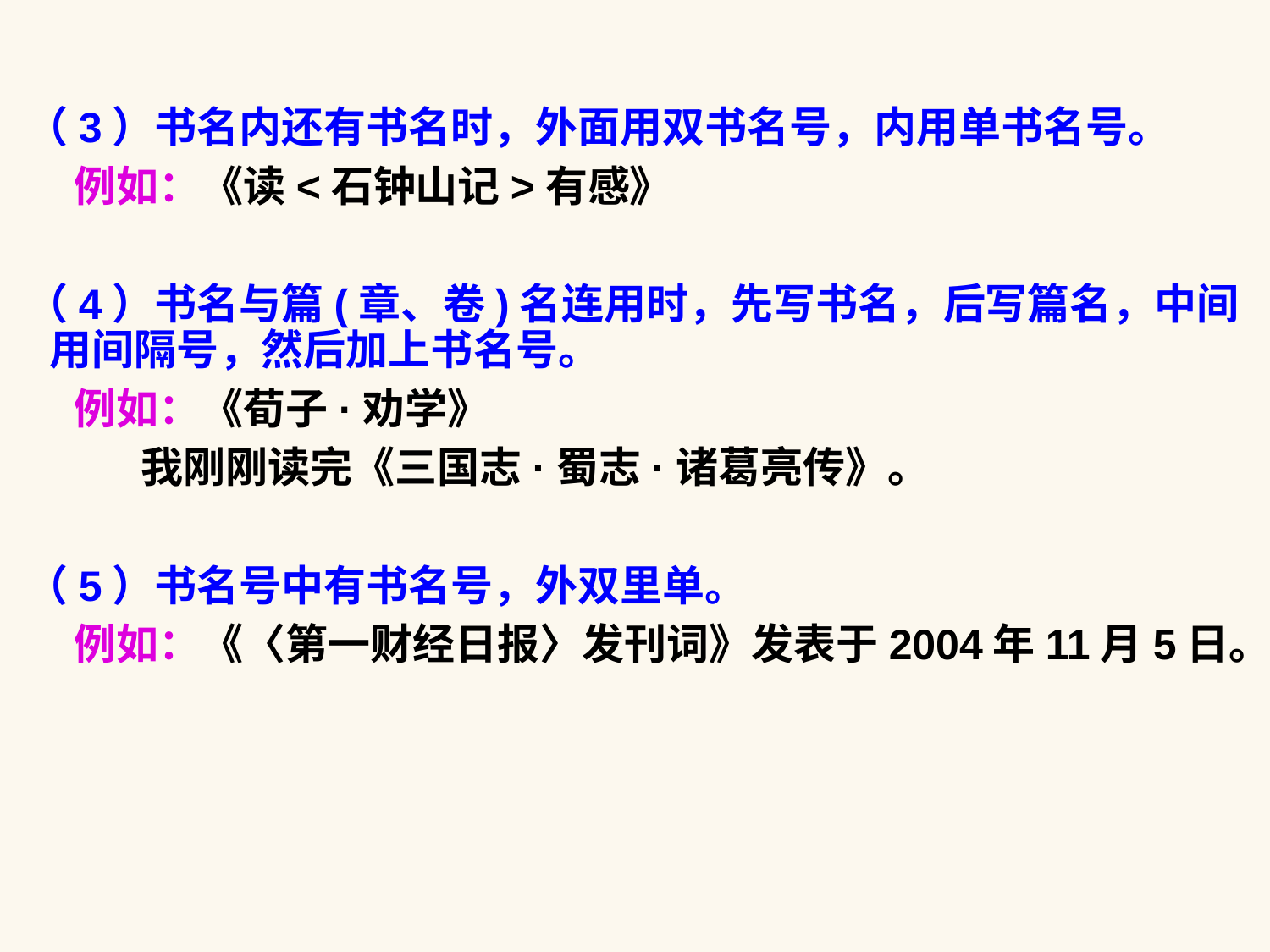

（3）书名内还有书名时，外面用双书名号，内用单书名号。
    例如：《读<石钟山记>有感》

（4）书名与篇(章、卷)名连用时，先写书名，后写篇名，中间用间隔号，然后加上书名号。
    例如：《荀子·劝学》
           我刚刚读完《三国志·蜀志·诸葛亮传》。

（5）书名号中有书名号，外双里单。
    例如：《〈第一财经日报〉发刊词》发表于2004年11月5日。